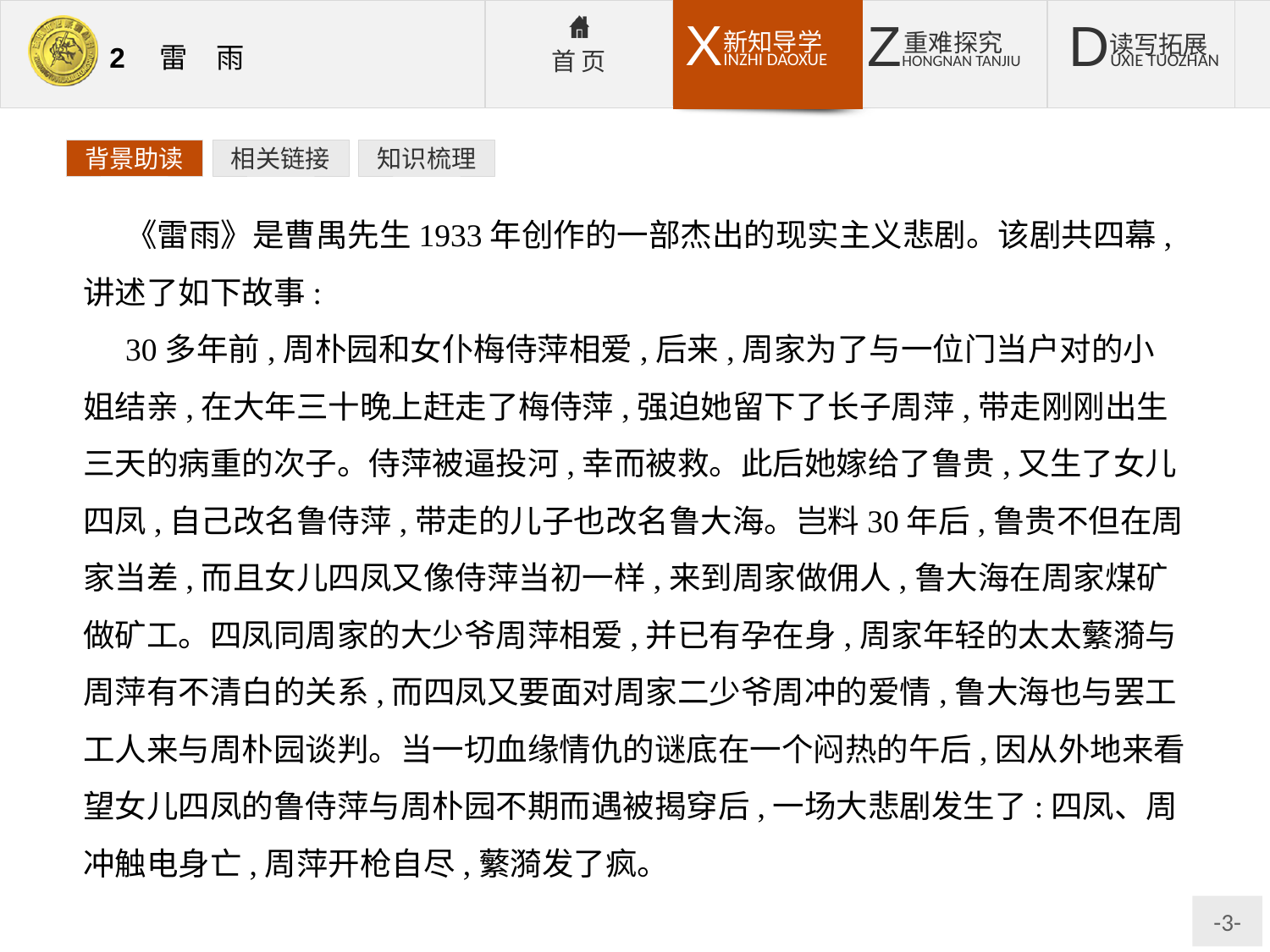

背景助读
相关链接
知识梳理
《雷雨》是曹禺先生1933年创作的一部杰出的现实主义悲剧。该剧共四幕,讲述了如下故事:
30多年前,周朴园和女仆梅侍萍相爱,后来,周家为了与一位门当户对的小姐结亲,在大年三十晚上赶走了梅侍萍,强迫她留下了长子周萍,带走刚刚出生三天的病重的次子。侍萍被逼投河,幸而被救。此后她嫁给了鲁贵,又生了女儿四凤,自己改名鲁侍萍,带走的儿子也改名鲁大海。岂料30年后,鲁贵不但在周家当差,而且女儿四凤又像侍萍当初一样,来到周家做佣人,鲁大海在周家煤矿做矿工。四凤同周家的大少爷周萍相爱,并已有孕在身,周家年轻的太太蘩漪与周萍有不清白的关系,而四凤又要面对周家二少爷周冲的爱情,鲁大海也与罢工工人来与周朴园谈判。当一切血缘情仇的谜底在一个闷热的午后,因从外地来看望女儿四凤的鲁侍萍与周朴园不期而遇被揭穿后,一场大悲剧发生了:四凤、周冲触电身亡,周萍开枪自尽,蘩漪发了疯。